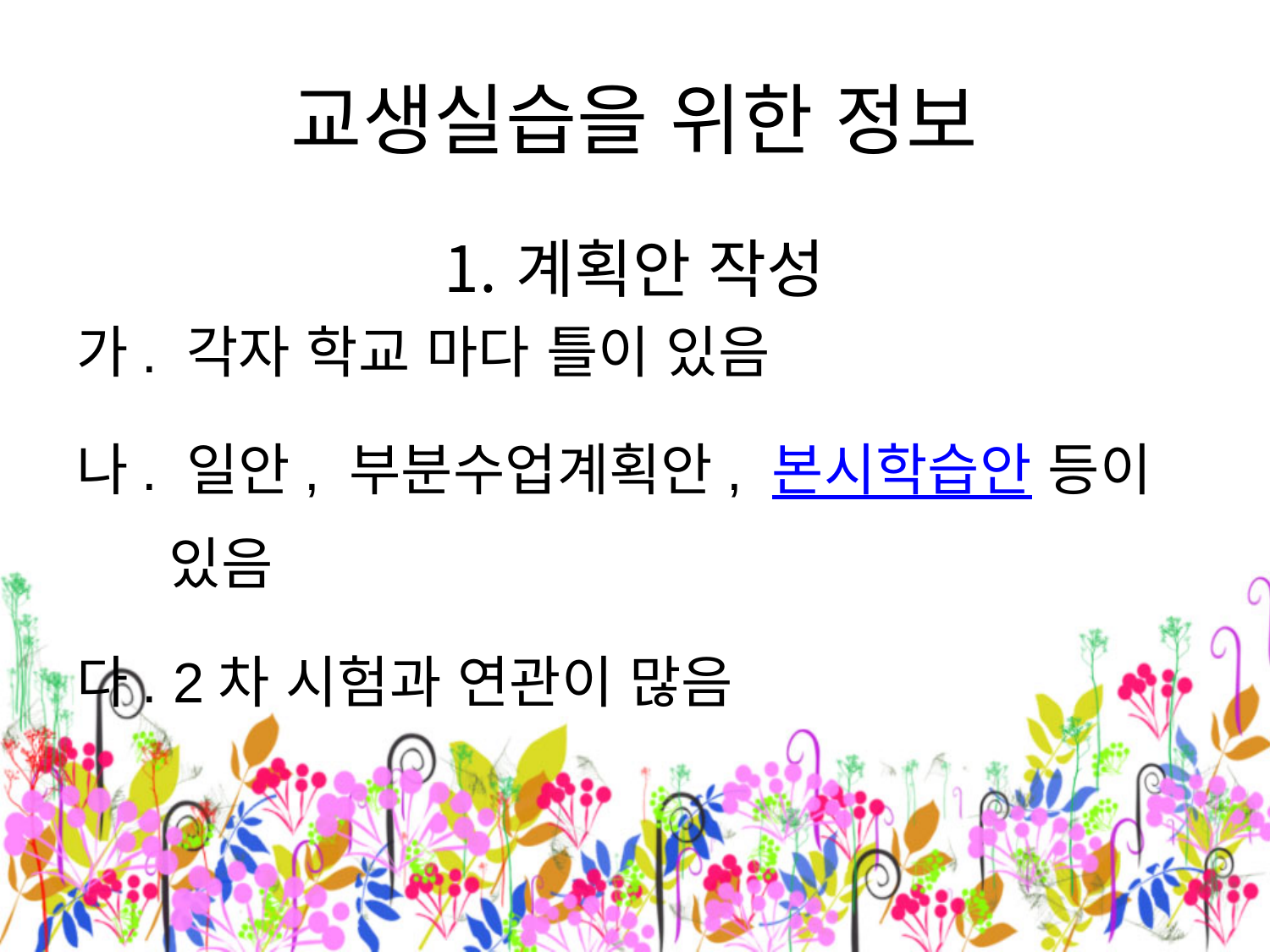

# 교생실습을 위한 정보
계획안 작성
가. 각자 학교 마다 틀이 있음

나. 일안, 부분수업계획안, 본시학습안 등이
     있음

다. 2차 시험과 연관이 많음